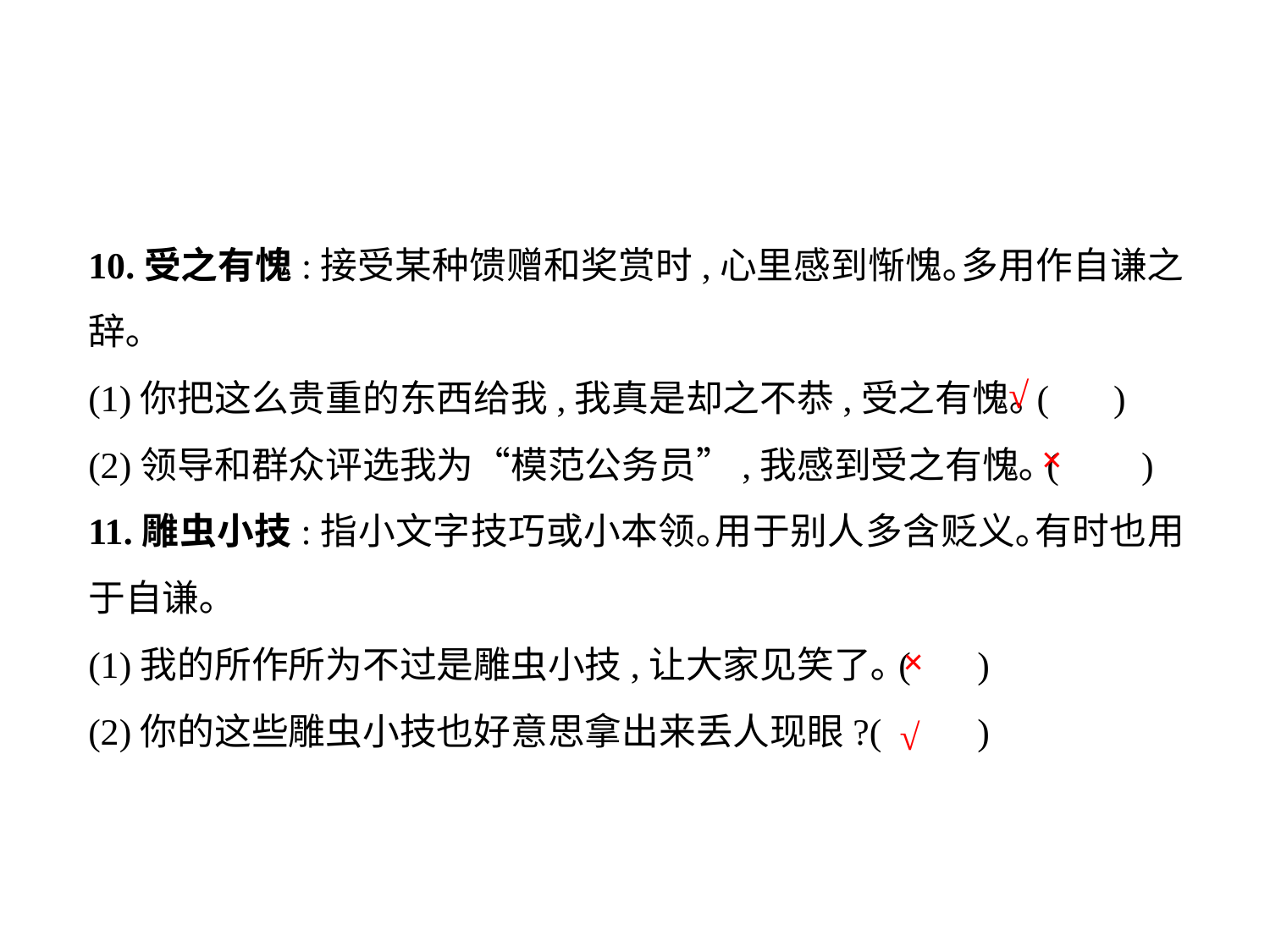

10.受之有愧:接受某种馈赠和奖赏时,心里感到惭愧｡多用作自谦之辞｡
(1)你把这么贵重的东西给我,我真是却之不恭,受之有愧｡(	 )
(2)领导和群众评选我为“模范公务员”,我感到受之有愧｡(	    )
11.雕虫小技:指小文字技巧或小本领｡用于别人多含贬义｡有时也用于自谦｡
(1)我的所作所为不过是雕虫小技,让大家见笑了｡(	)
(2)你的这些雕虫小技也好意思拿出来丢人现眼?(	)
√
×
×
√